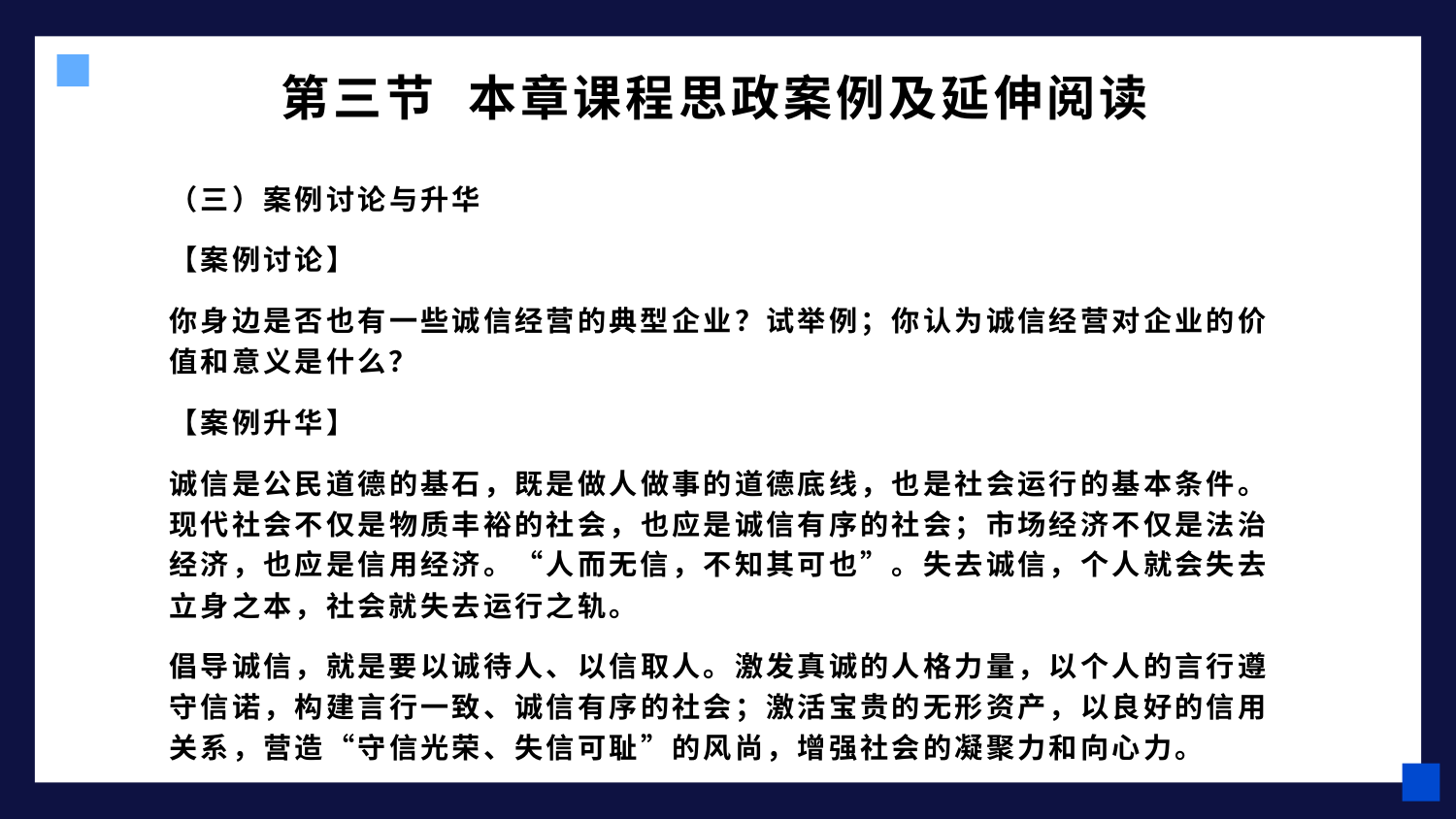

# 第三节  本章课程思政案例及延伸阅读
（三）案例讨论与升华
【案例讨论】
你身边是否也有一些诚信经营的典型企业？试举例；你认为诚信经营对企业的价值和意义是什么？
【案例升华】
诚信是公民道德的基石，既是做人做事的道德底线，也是社会运行的基本条件。现代社会不仅是物质丰裕的社会，也应是诚信有序的社会；市场经济不仅是法治经济，也应是信用经济。“人而无信，不知其可也”。失去诚信，个人就会失去立身之本，社会就失去运行之轨。
倡导诚信，就是要以诚待人、以信取人。激发真诚的人格力量，以个人的言行遵守信诺，构建言行一致、诚信有序的社会；激活宝贵的无形资产，以良好的信用关系，营造“守信光荣、失信可耻”的风尚，增强社会的凝聚力和向心力。